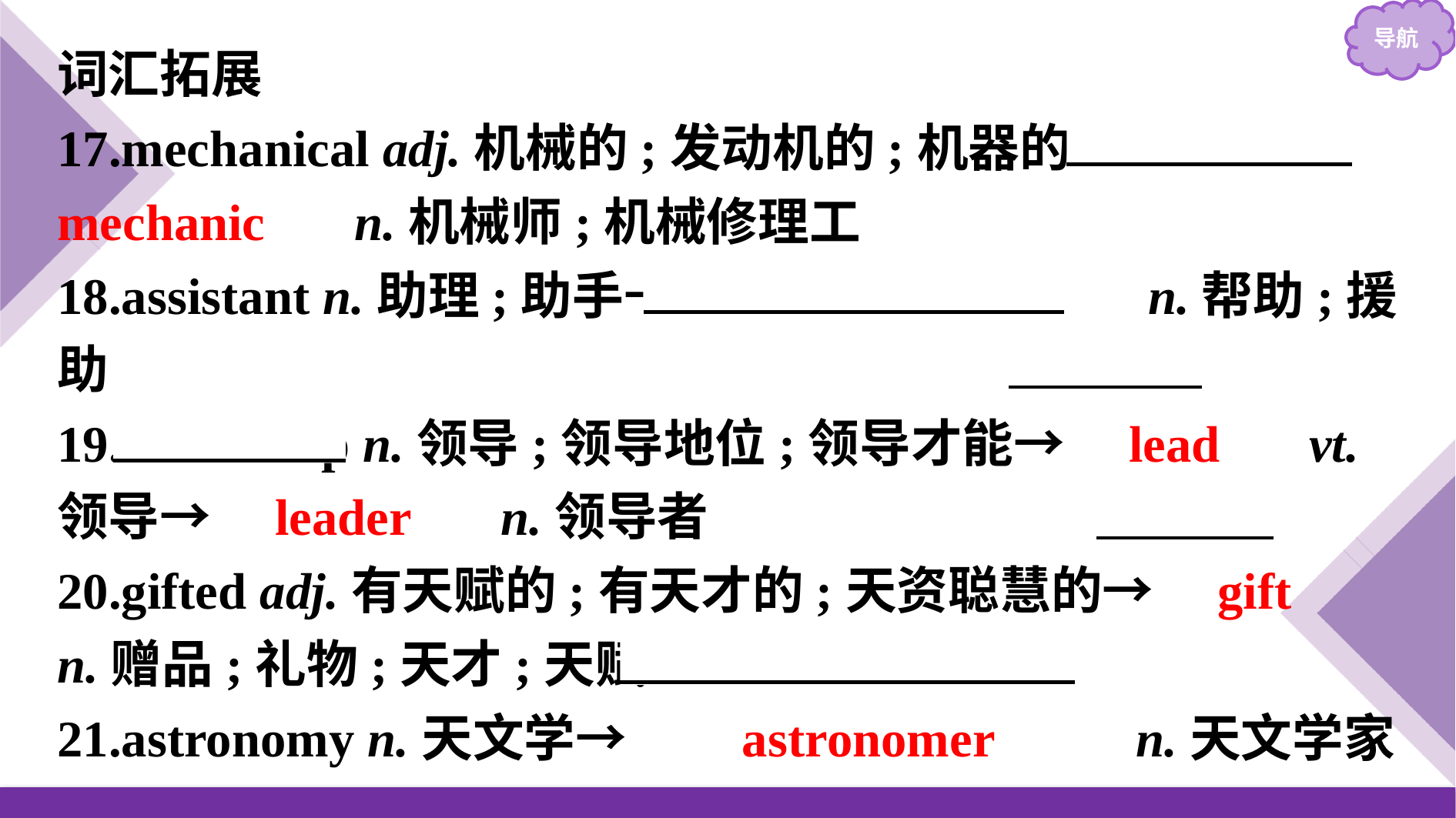

词汇拓展
17.mechanical adj.机械的;发动机的;机器的→　mechanic　 n.机械师;机械修理工
18.assistant n.助理;助手→　　assistance　　 n.帮助;援助
19.leadership n.领导;领导地位;领导才能→　lead　 vt.领导→　leader　 n.领导者
20.gifted adj.有天赋的;有天才的;天资聪慧的→　gift　 n.赠品;礼物;天才;天赋
21.astronomy n.天文学→　　astronomer　　 n.天文学家